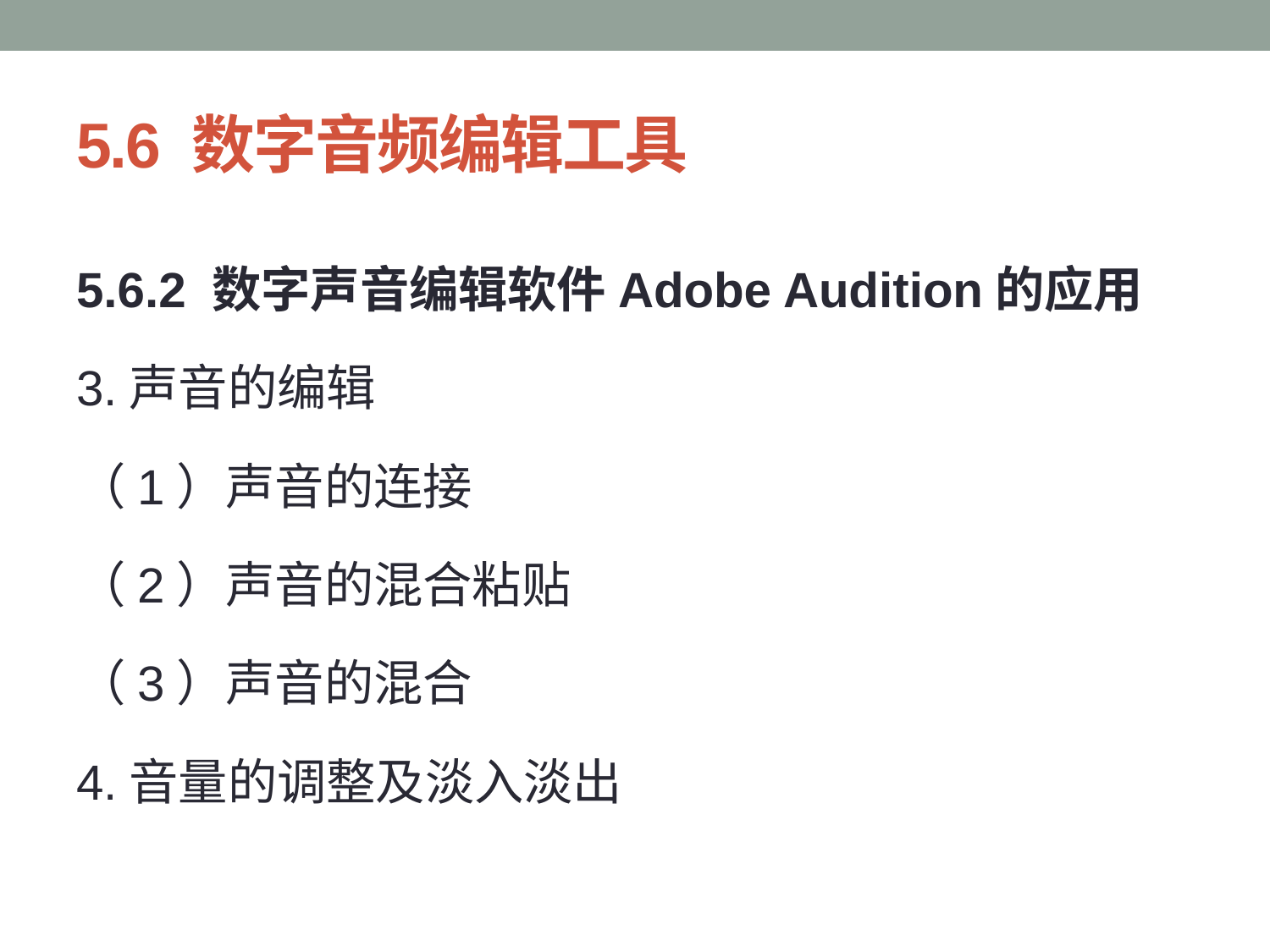

# 5.6 数字音频编辑工具
5.6.2 数字声音编辑软件Adobe Audition的应用
3.声音的编辑
（1）声音的连接
（2）声音的混合粘贴
（3）声音的混合
4.音量的调整及淡入淡出